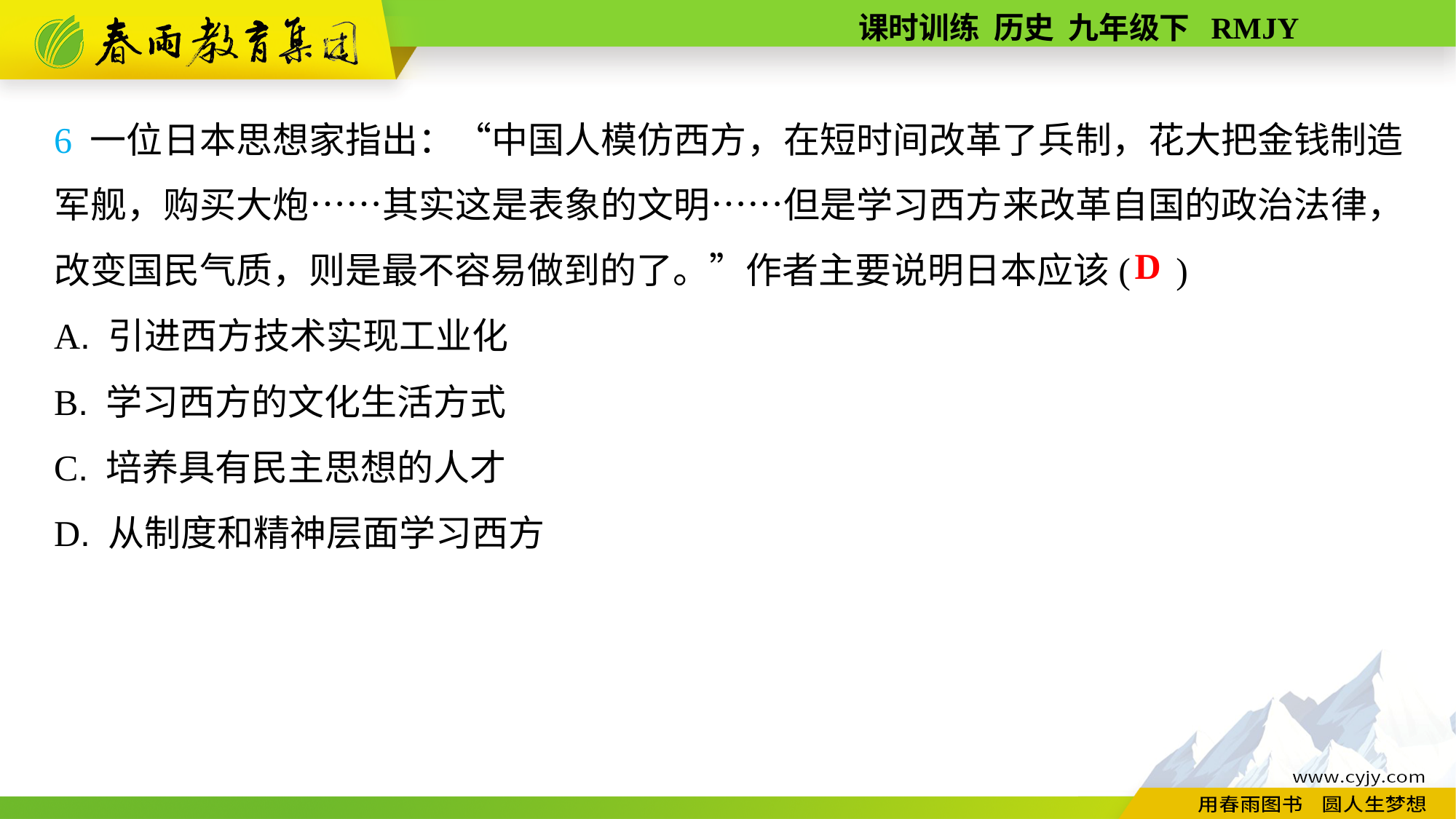

6 一位日本思想家指出：“中国人模仿西方，在短时间改革了兵制，花大把金钱制造军舰，购买大炮……其实这是表象的文明……但是学习西方来改革自国的政治法律，改变国民气质，则是最不容易做到的了。”作者主要说明日本应该(     )
A. 引进西方技术实现工业化
B. 学习西方的文化生活方式
C. 培养具有民主思想的人才
D. 从制度和精神层面学习西方
D